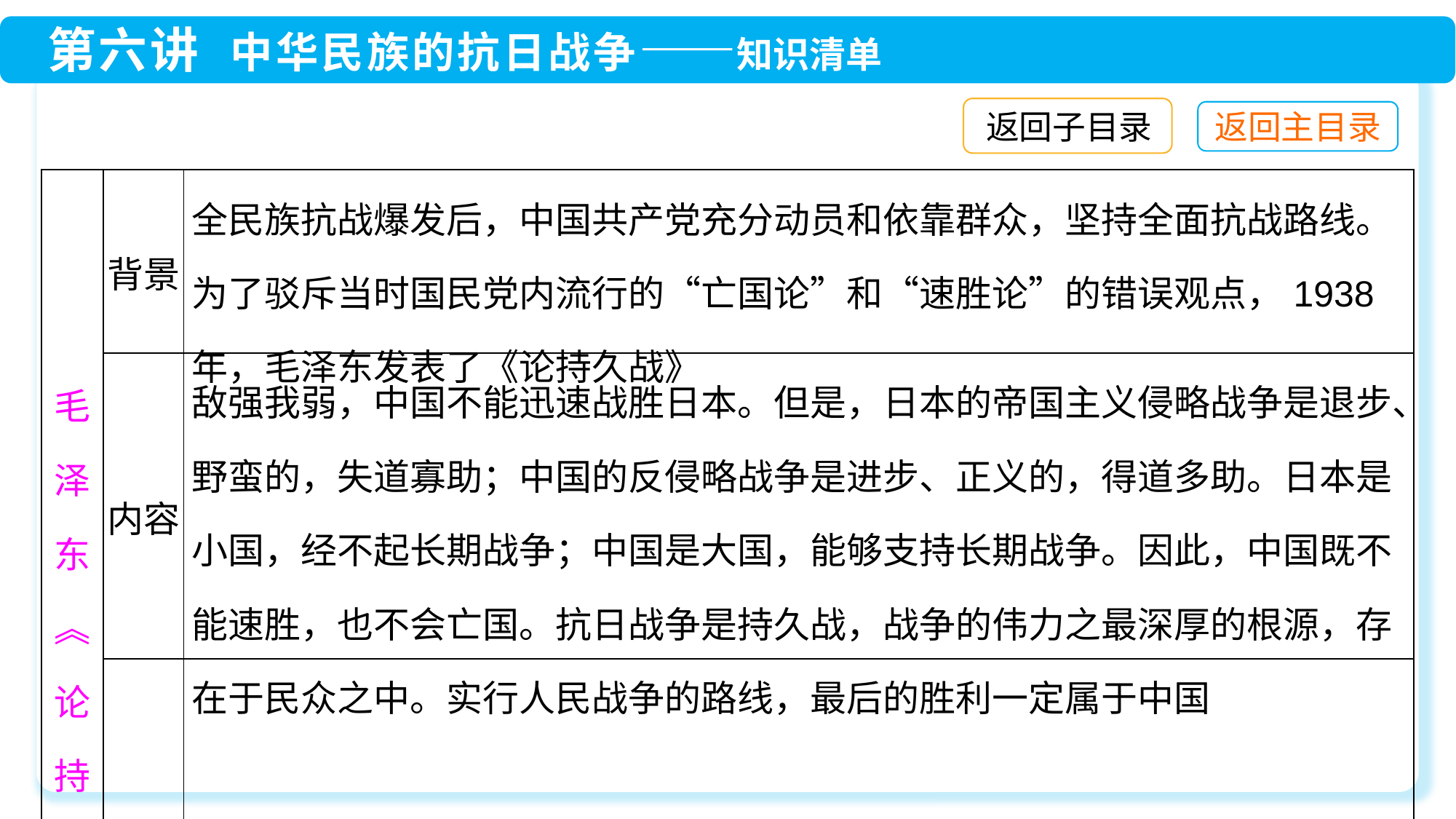

返回子目录
| 毛泽东︽论持久战︾ | 背景 | 全民族抗战爆发后，中国共产党充分动员和依靠群众，坚持全面抗战路线。为了驳斥当时国民党内流行的“亡国论”和“速胜论”的错误观点，1938年，毛泽东发表了《论持久战》 |
| --- | --- | --- |
|  | 内容 | 敌强我弱，中国不能迅速战胜日本。但是，日本的帝国主义侵略战争是退步、野蛮的，失道寡助；中国的反侵略战争是进步、正义的，得道多助。日本是小国，经不起长期战争；中国是大国，能够支持长期战争。因此，中国既不能速胜，也不会亡国。抗日战争是持久战，战争的伟力之最深厚的根源，存在于民众之中。实行人民战争的路线，最后的胜利一定属于中国 |
|  | 意义 | 《论持久战》阐明了中国共产党的抗日持久战战略总方针，大大增强了全国人民坚持抗战的决心和信心 |